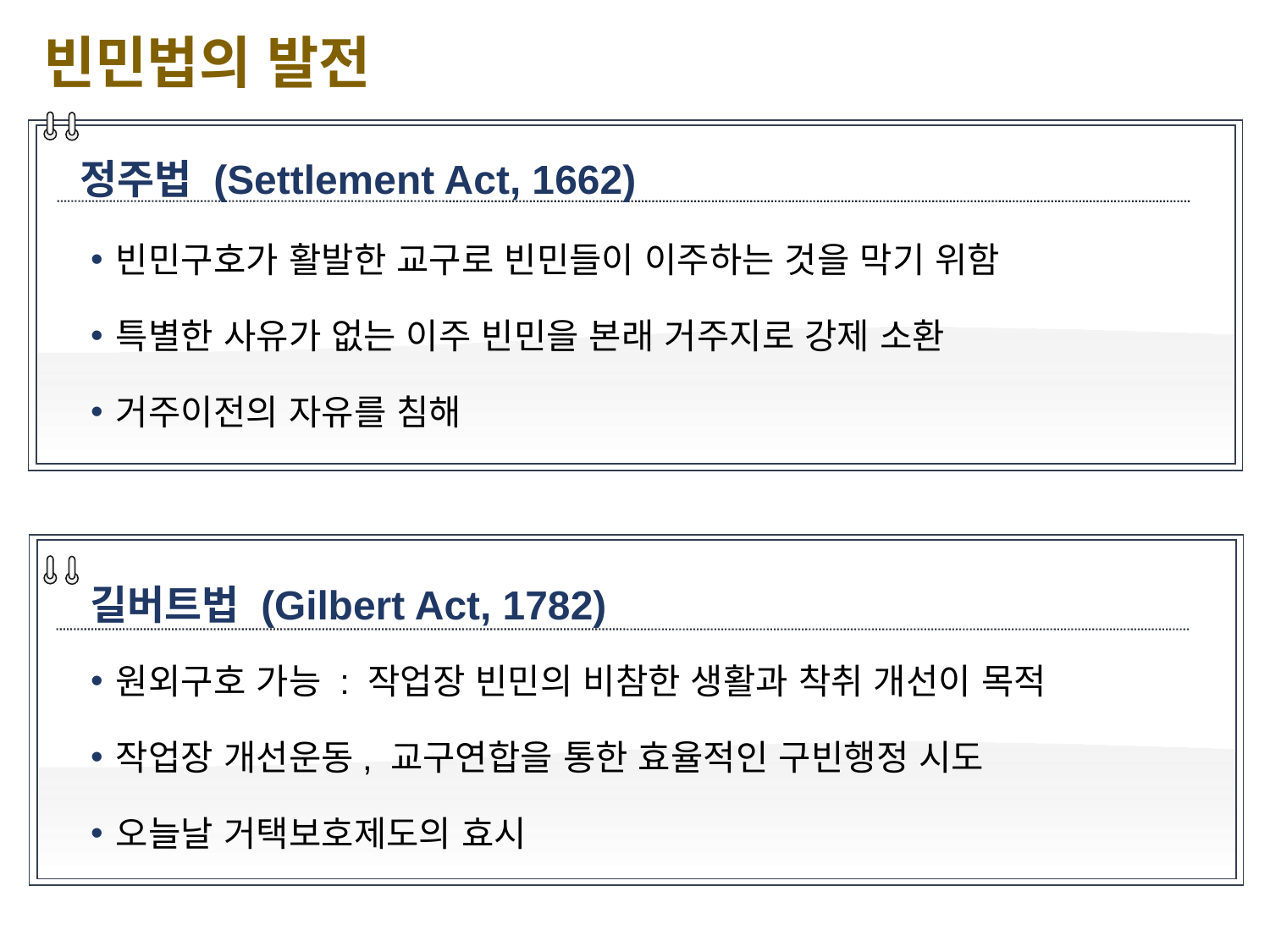

빈민법의 발전

정주법 (Settlement Act, 1662)

빈민구호가 활발한 교구로 빈민들이 이주하는 것을 막기 위함
특별한 사유가 없는 이주 빈민을 본래 거주지로 강제 소환
거주이전의 자유를 침해

길버트법 (Gilbert Act, 1782)

원외구호 가능 : 작업장 빈민의 비참한 생활과 착취 개선이 목적
작업장 개선운동, 교구연합을 통한 효율적인 구빈행정 시도
오늘날 거택보호제도의 효시